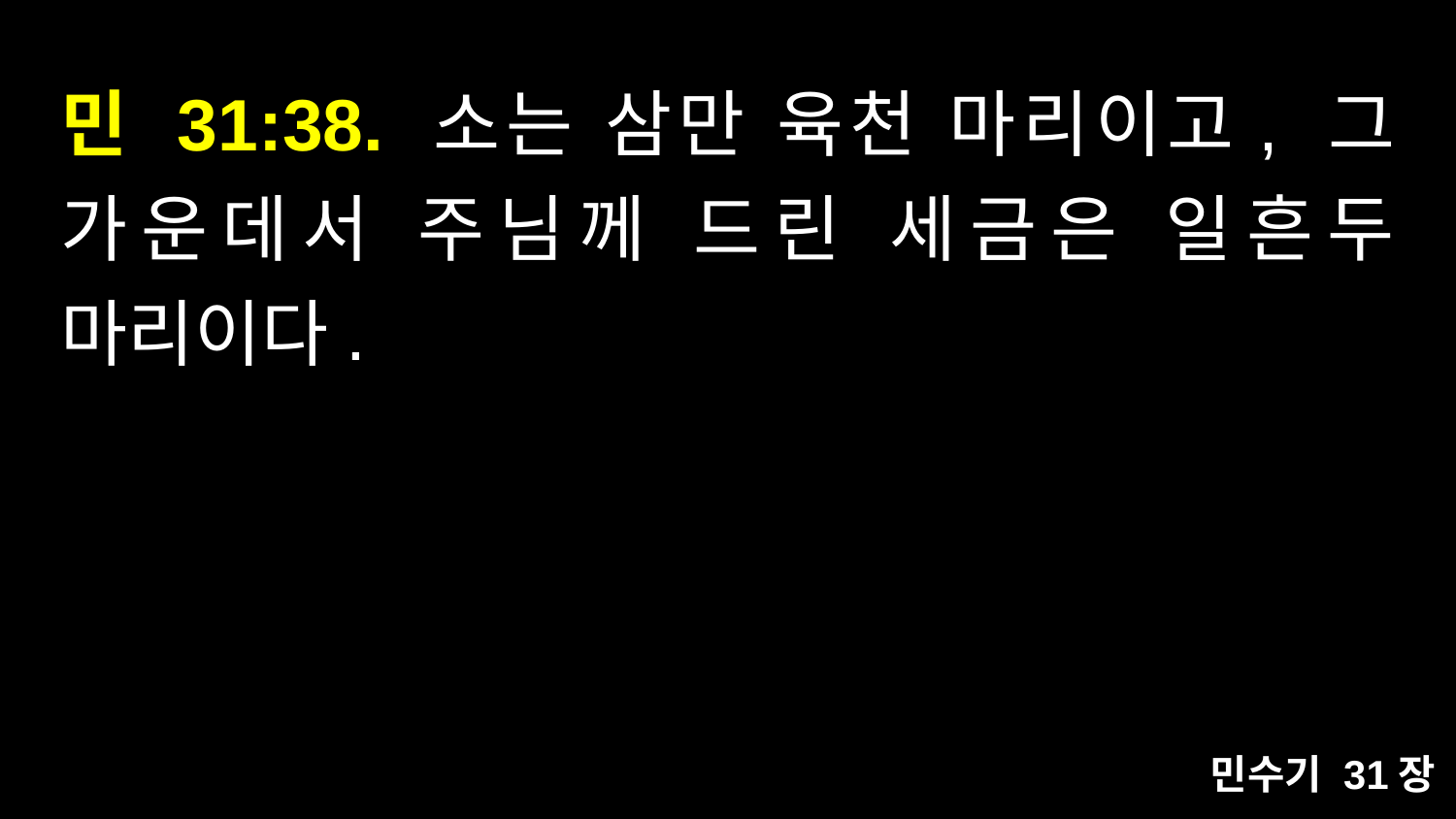

# 민 31:38. 소는 삼만 육천 마리이고, 그 가운데서 주님께 드린 세금은 일흔두 마리이다.
민수기 31장